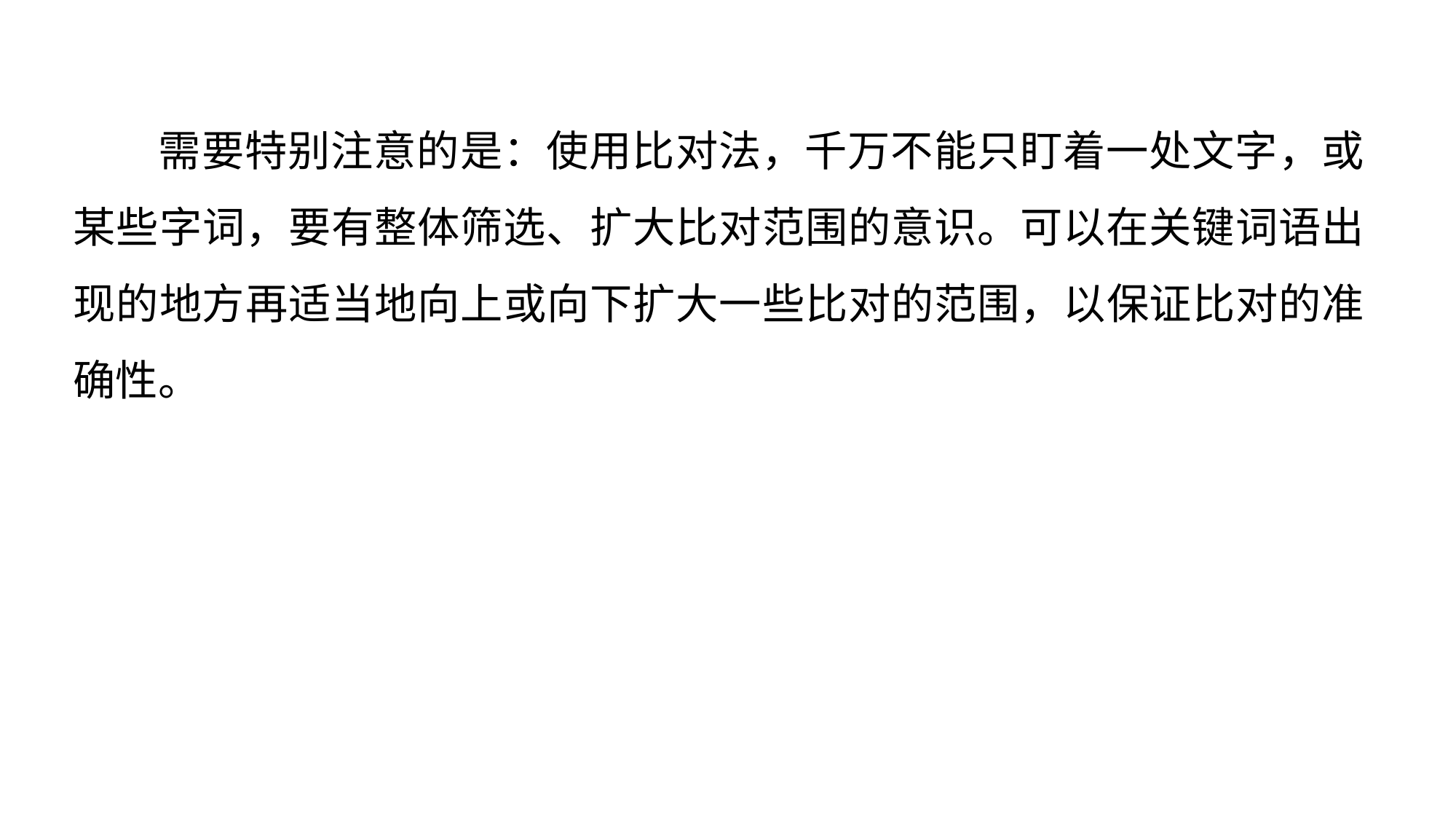

需要特别注意的是：使用比对法，千万不能只盯着一处文字，或某些字词，要有整体筛选、扩大比对范围的意识。可以在关键词语出现的地方再适当地向上或向下扩大一些比对的范围，以保证比对的准确性。